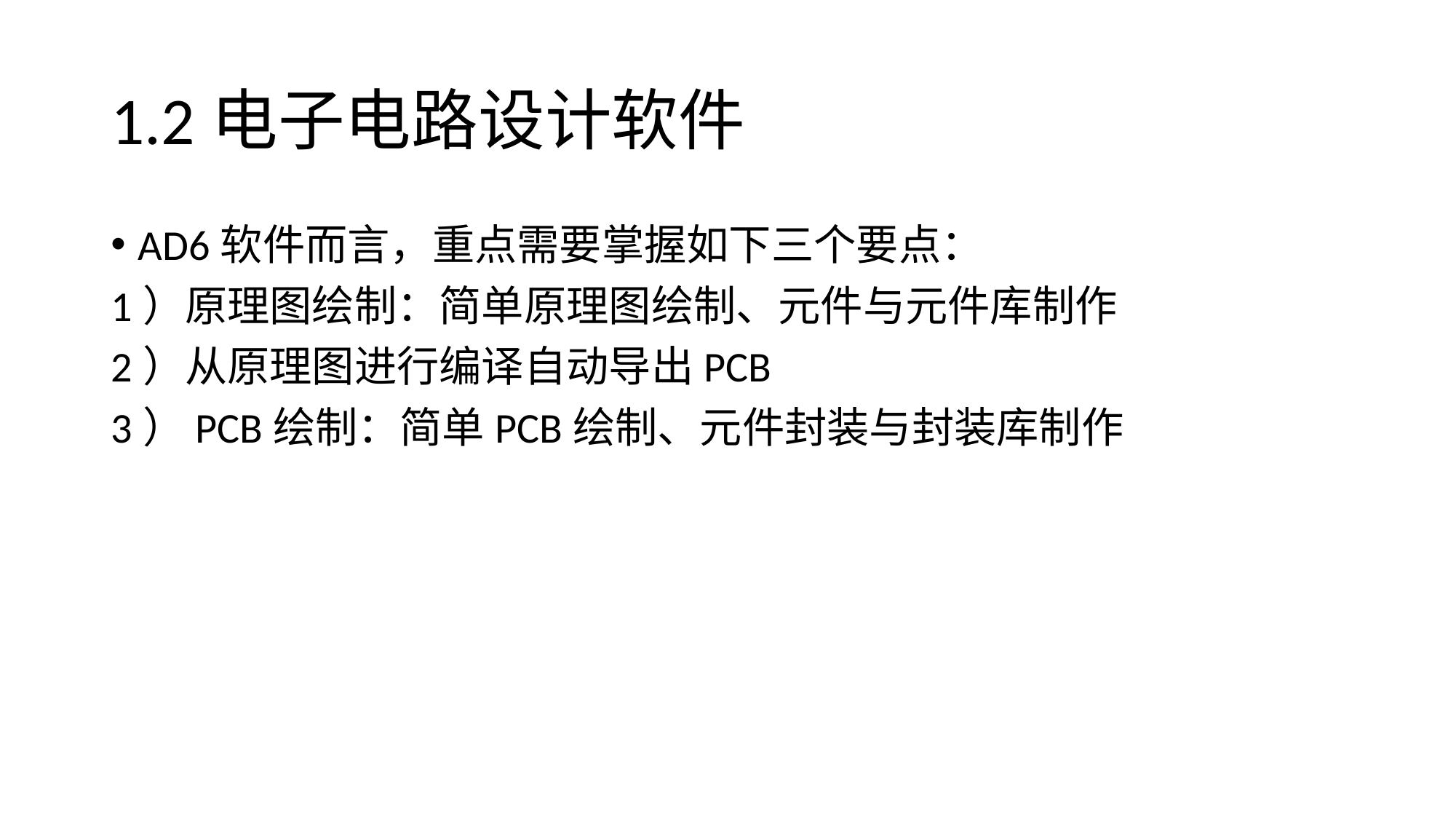

# 1.2电子电路设计软件
AD6软件而言，重点需要掌握如下三个要点：
1）原理图绘制：简单原理图绘制、元件与元件库制作
2）从原理图进行编译自动导出PCB
3）PCB绘制：简单PCB绘制、元件封装与封装库制作